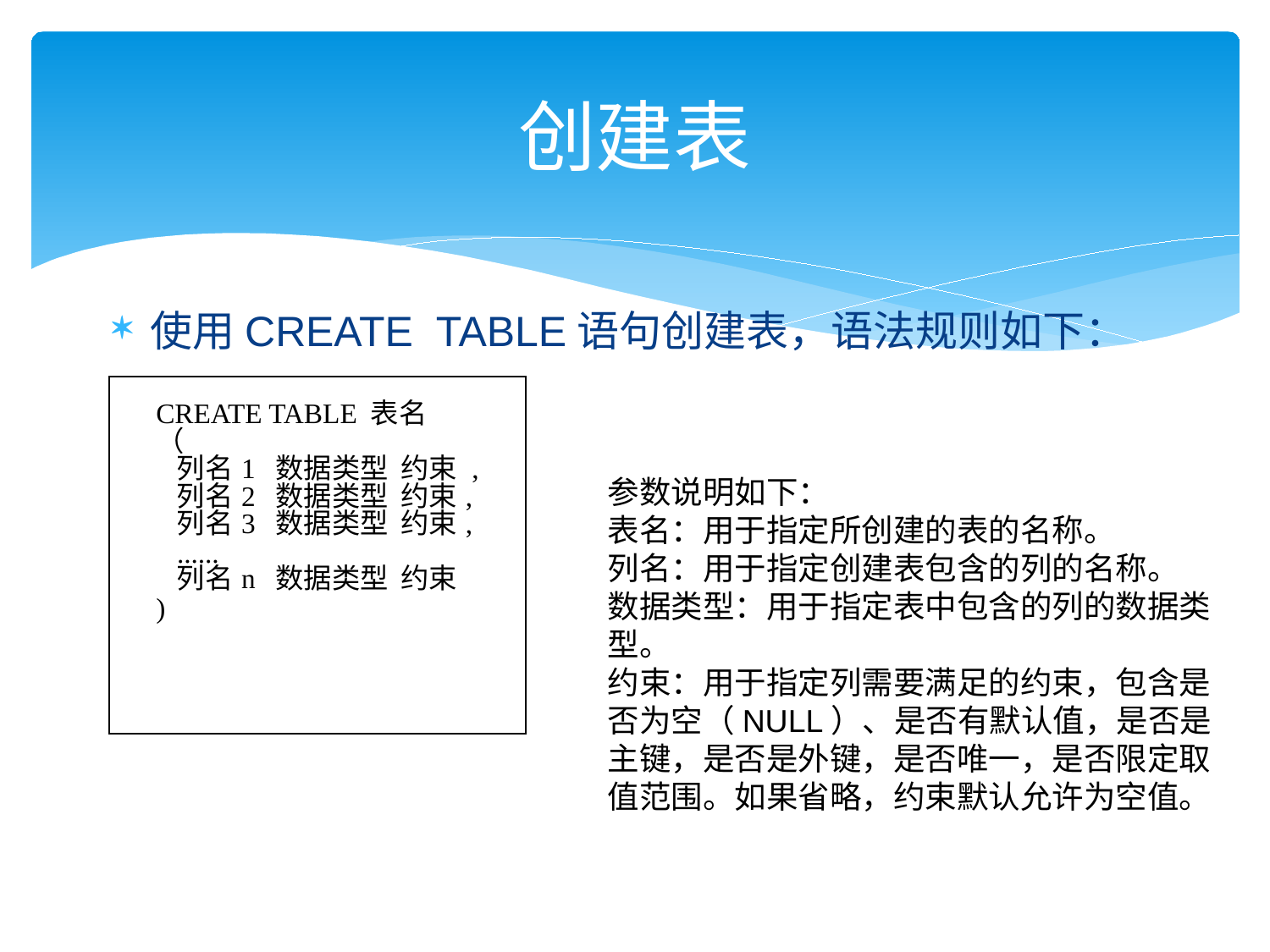

# 创建表
使用CREATE  TABLE语句创建表，语法规则如下：
| CREATE TABLE 表名 （ 列名1 数据类型 约束 , 列名2 数据类型 约束, 列名3 数据类型 约束, ...... 列名n 数据类型 约束 ) |
| --- |
参数说明如下：
表名：用于指定所创建的表的名称。
列名：用于指定创建表包含的列的名称。
数据类型：用于指定表中包含的列的数据类型。
约束：用于指定列需要满足的约束，包含是否为空（NULL）、是否有默认值，是否是主键，是否是外键，是否唯一，是否限定取值范围。如果省略，约束默认允许为空值。